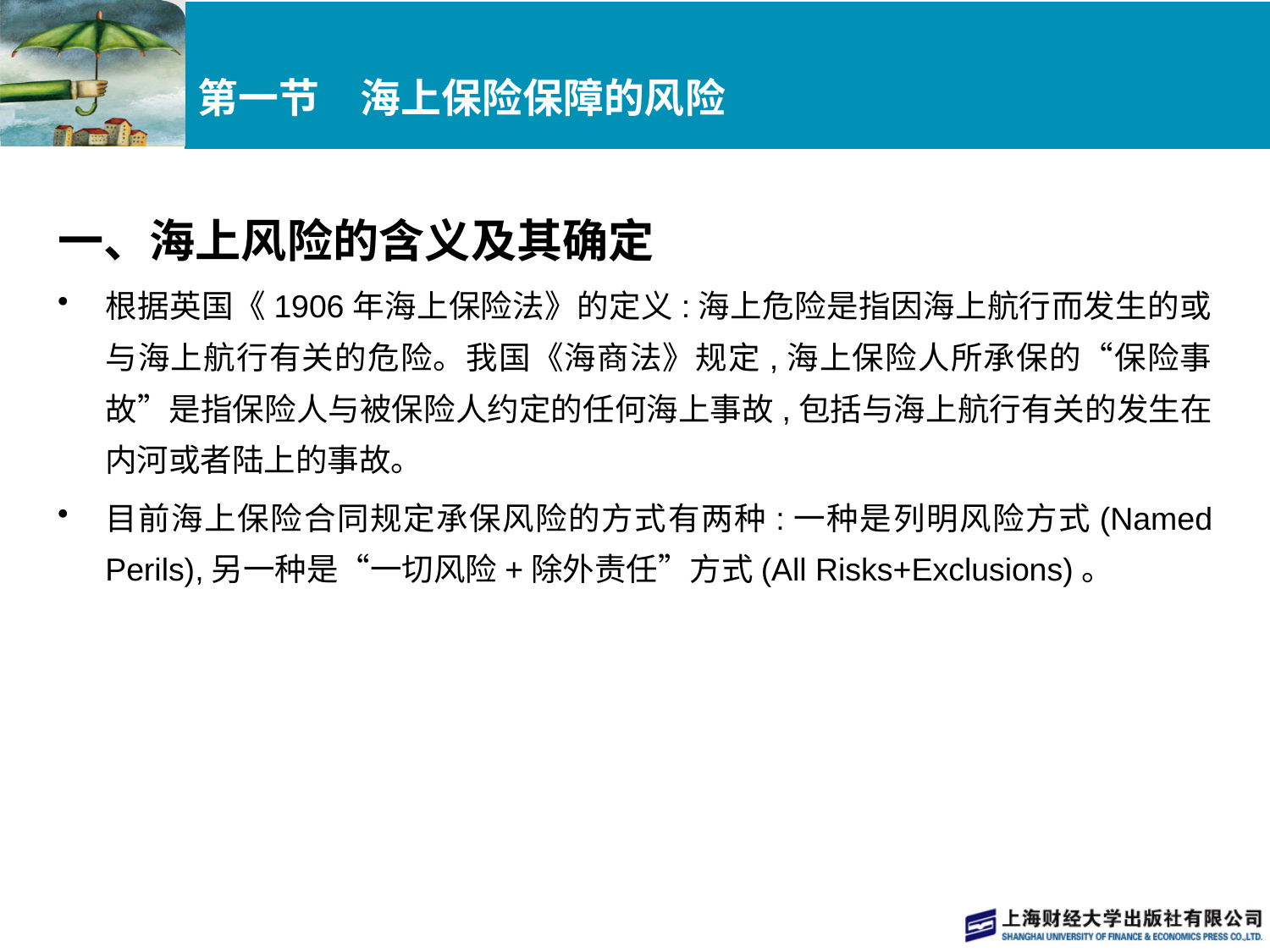

# 第一节　海上保险保障的风险
一、海上风险的含义及其确定
根据英国《1906年海上保险法》的定义:海上危险是指因海上航行而发生的或与海上航行有关的危险。我国《海商法》规定,海上保险人所承保的“保险事故”是指保险人与被保险人约定的任何海上事故,包括与海上航行有关的发生在内河或者陆上的事故。
目前海上保险合同规定承保风险的方式有两种:一种是列明风险方式(Named Perils),另一种是“一切风险+除外责任”方式(All Risks+Exclusions)。